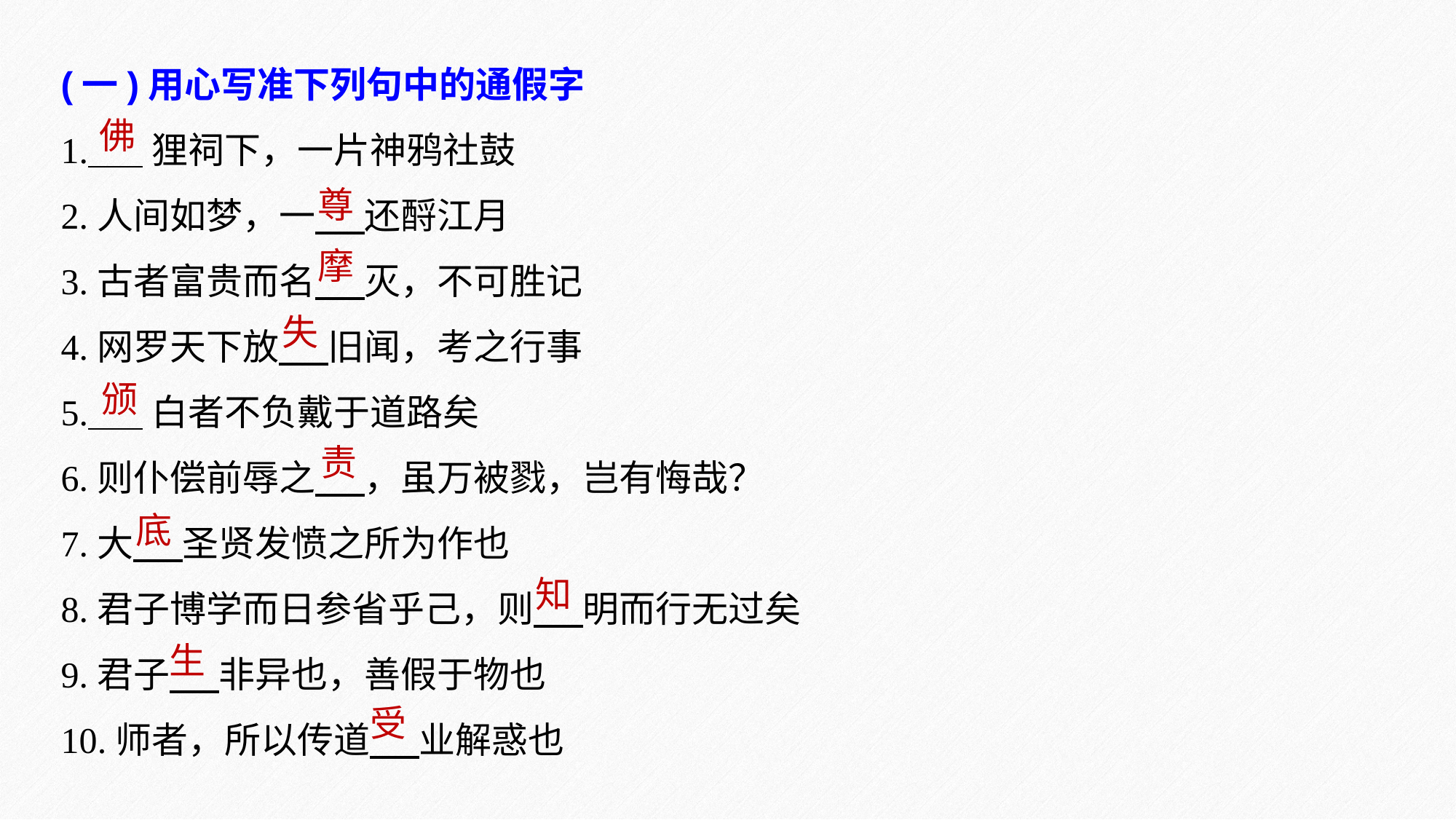

(一)用心写准下列句中的通假字
1.      狸祠下，一片神鸦社鼓
2.人间如梦，一      还酹江月
3.古者富贵而名      灭，不可胜记
4.网罗天下放      旧闻，考之行事
5.      白者不负戴于道路矣
6.则仆偿前辱之      ，虽万被戮，岂有悔哉？
7.大      圣贤发愤之所为作也
8.君子博学而日参省乎己，则      明而行无过矣
9.君子      非异也，善假于物也
10.师者，所以传道      业解惑也
佛
尊
摩
失
颁
责
底
知
生
受